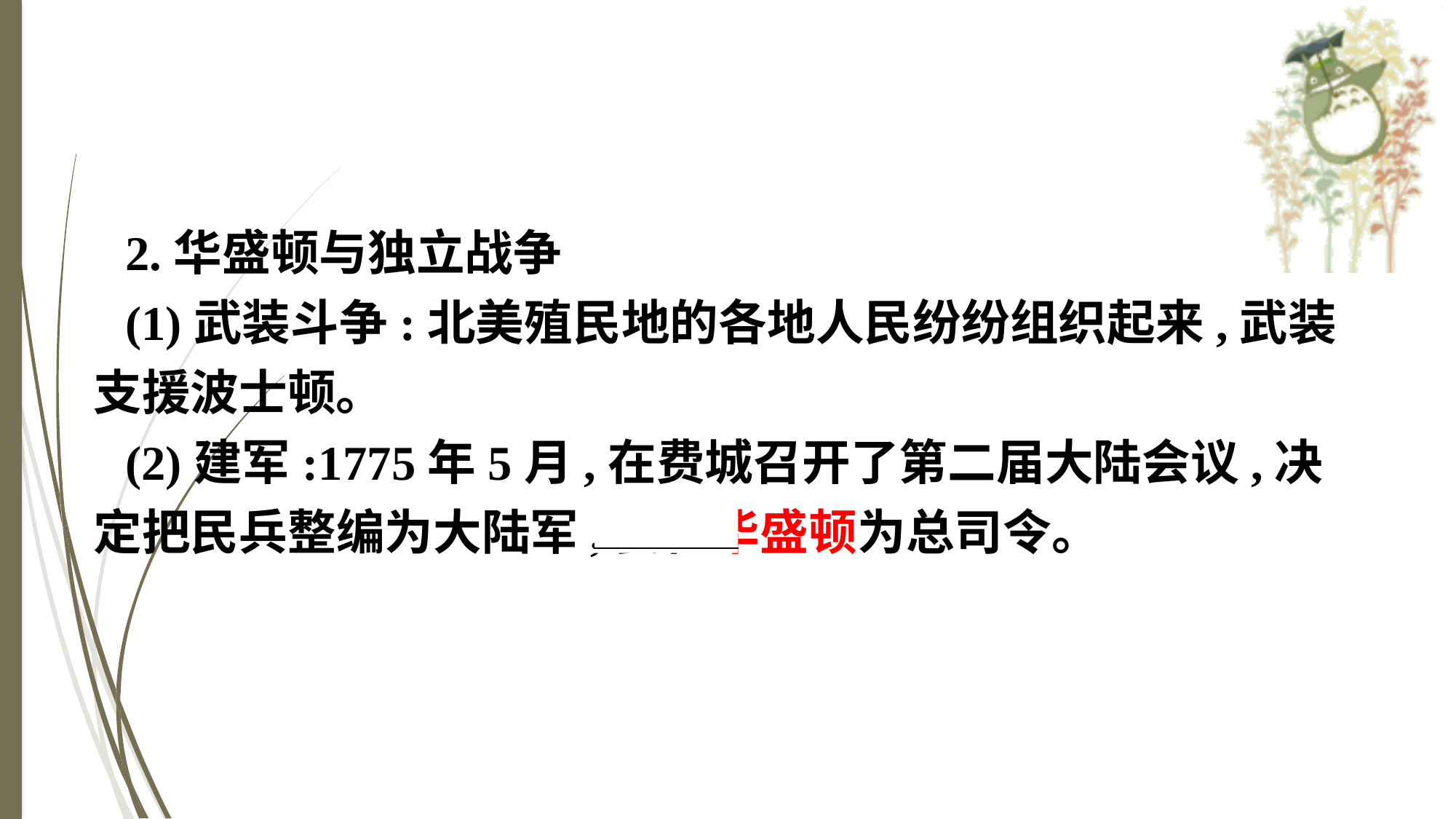

2.华盛顿与独立战争
(1)武装斗争:北美殖民地的各地人民纷纷组织起来,武装支援波士顿。
(2)建军:1775年5月,在费城召开了第二届大陆会议,决定把民兵整编为大陆军,委任华盛顿为总司令。